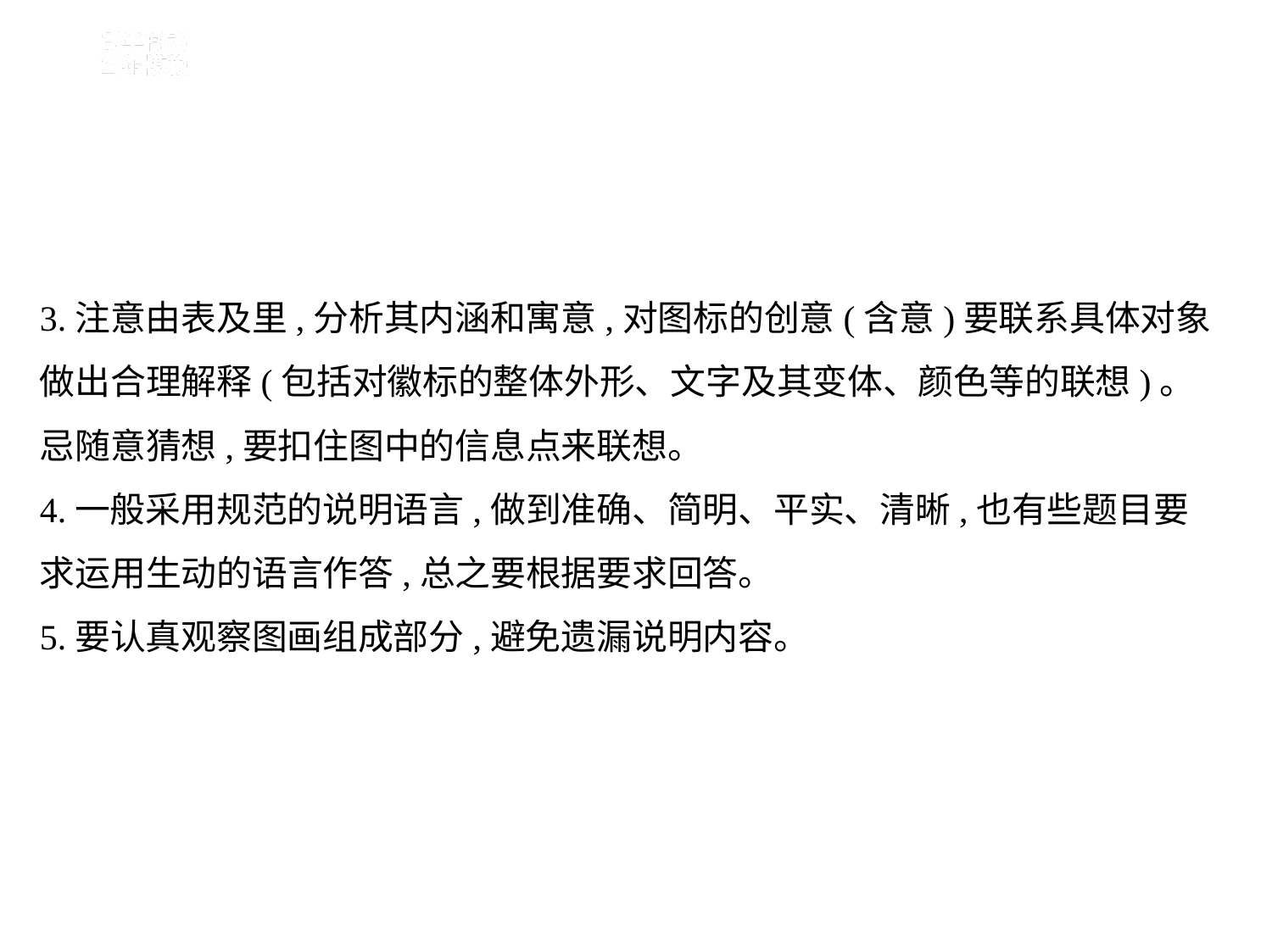

3.注意由表及里,分析其内涵和寓意,对图标的创意(含意)要联系具体对象
做出合理解释(包括对徽标的整体外形、文字及其变体、颜色等的联想)。
忌随意猜想,要扣住图中的信息点来联想。
4.一般采用规范的说明语言,做到准确、简明、平实、清晰,也有些题目要
求运用生动的语言作答,总之要根据要求回答。
5.要认真观察图画组成部分,避免遗漏说明内容。